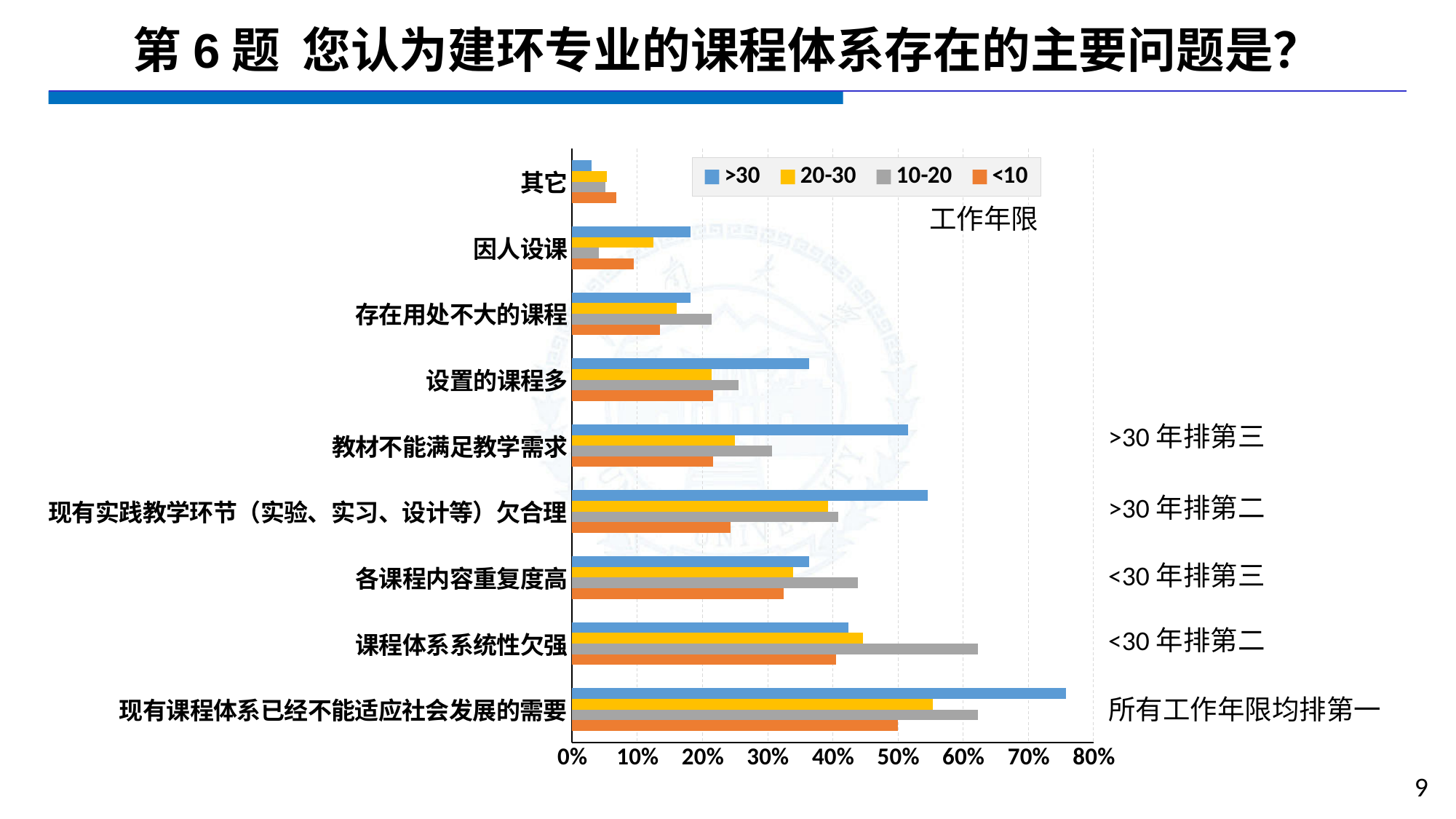

# 第6题  您认为建环专业的课程体系存在的主要问题是？

### Chart

| Category | <10 | 10-20 | 20-30 | >30 |
|---|---|---|---|---|
| 现有课程体系已经不能适应社会发展的需要 | 0.5 | 0.6224 | 0.5536 | 0.7576 |
| 课程体系系统性欠强 | 0.4054 | 0.6224 | 0.4464 | 0.4242 |
| 各课程内容重复度高 | 0.3243 | 0.4388 | 0.3393 | 0.3636 |
| 现有实践教学环节（实验、实习、设计等）欠合理 | 0.2432 | 0.4082 | 0.3929 | 0.5455 |
| 教材不能满足教学需求 | 0.2162 | 0.3061 | 0.25 | 0.5152 |
| 设置的课程多 | 0.2162 | 0.2551 | 0.2143 | 0.3636 |
| 存在用处不大的课程 | 0.1351 | 0.2143 | 0.1607 | 0.1818 |
| 因人设课 | 0.0946 | 0.0408 | 0.125 | 0.1818 |
| 其它 | 0.0676 | 0.051 | 0.0536 | 0.0303 |
工作年限
>30年排第三
>30年排第二
<30年排第三
<30年排第二
所有工作年限均排第一
9